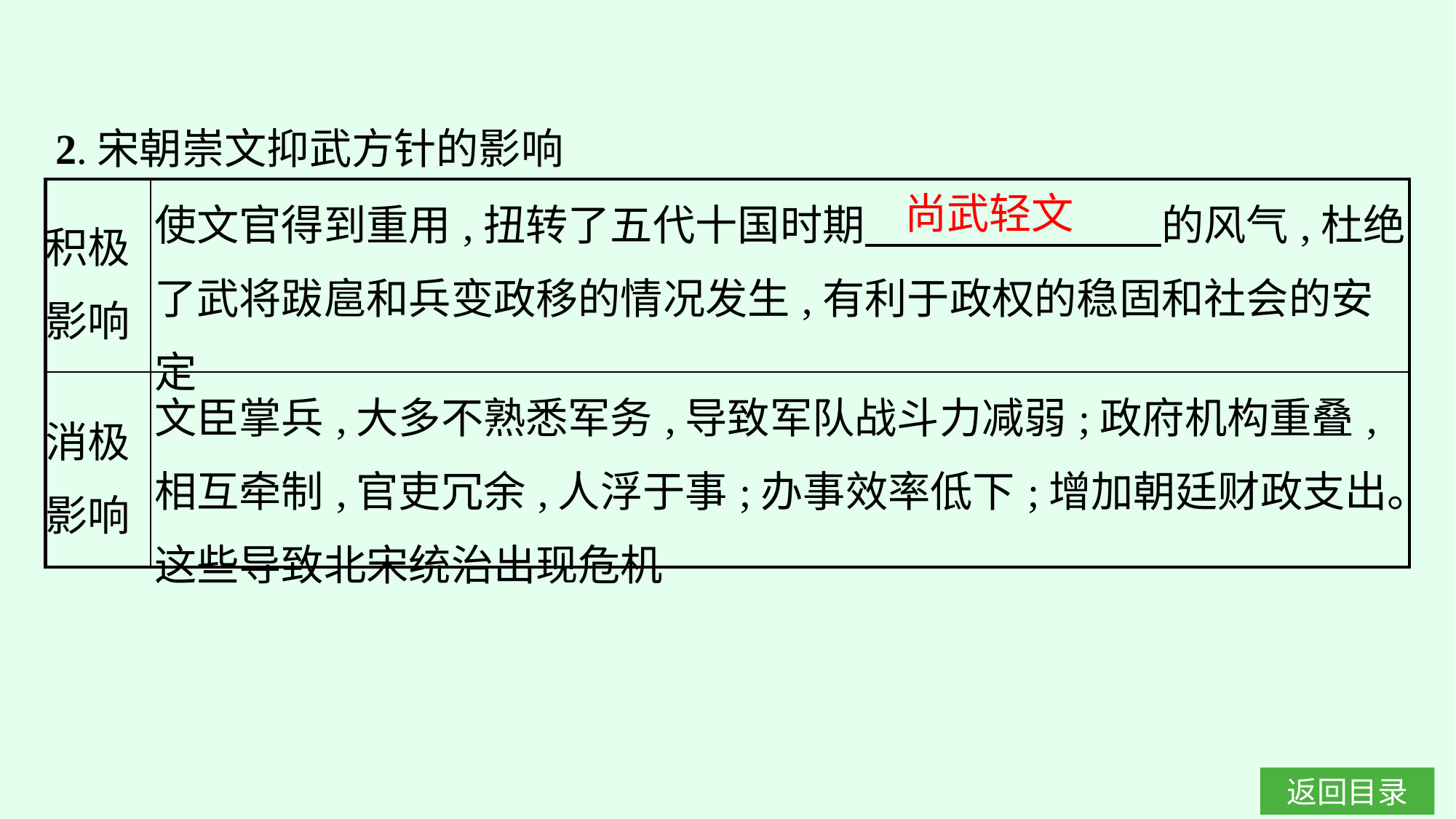

2.宋朝崇文抑武方针的影响
| 积极 影响 | 使文官得到重用,扭转了五代十国时期　　　　　　　的风气,杜绝了武将跋扈和兵变政移的情况发生,有利于政权的稳固和社会的安定 |
| --- | --- |
| 消极 影响 | 文臣掌兵,大多不熟悉军务,导致军队战斗力减弱;政府机构重叠,相互牵制,官吏冗余,人浮于事;办事效率低下;增加朝廷财政支出。这些导致北宋统治出现危机 |
尚武轻文